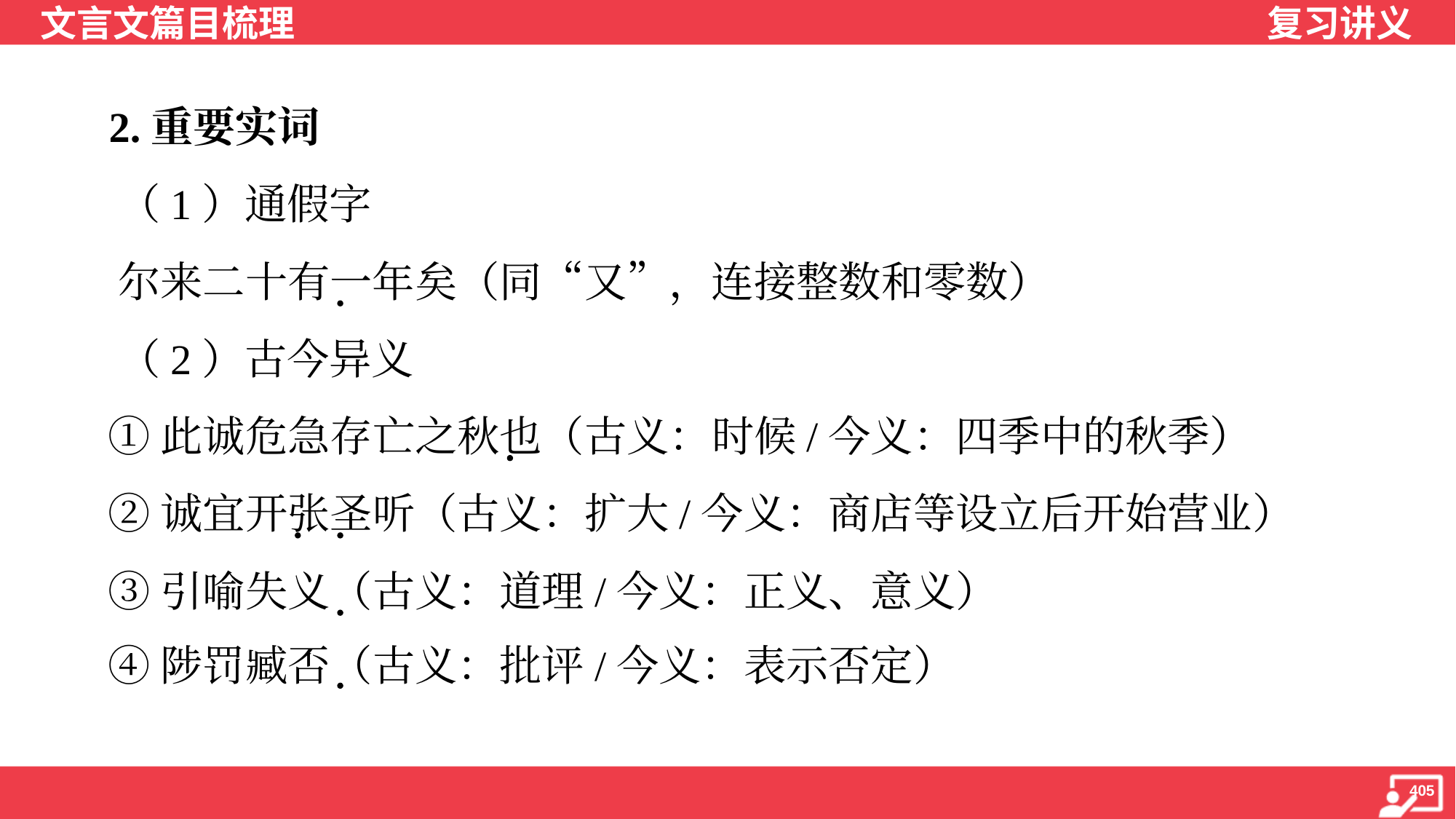

2.重要实词
    （1）通假字
    尔来二十有一年矣（同“又”，连接整数和零数）
    （2）古今异义
    ①此诚危急存亡之秋也（古义：时候/今义：四季中的秋季）
    ②诚宜开张圣听（古义：扩大/今义：商店等设立后开始营业）
    ③引喻失义（古义：道理/今义：正义、意义）
    ④陟罚臧否（古义：批评/今义：表示否定）